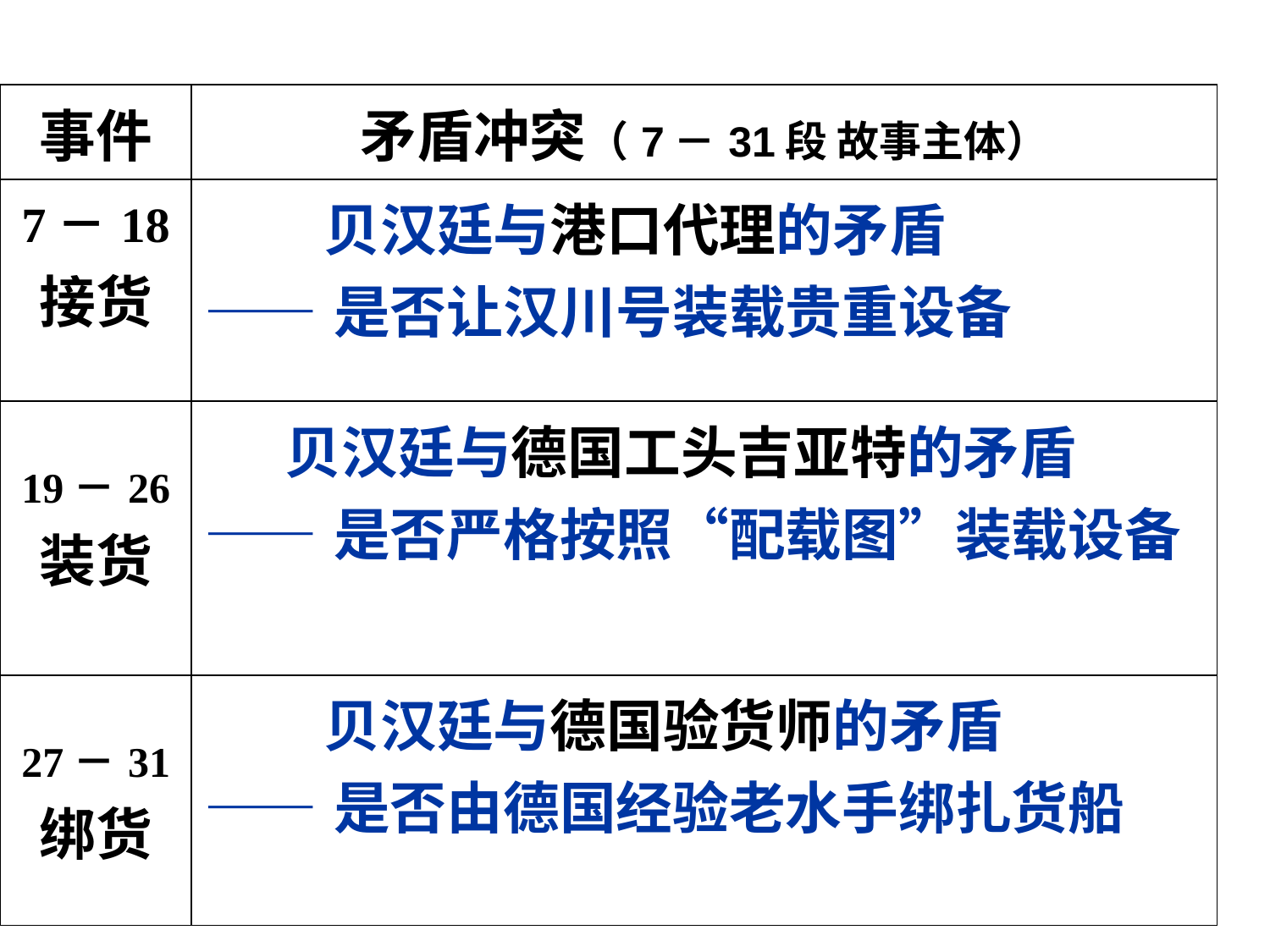

| 事件 | 矛盾冲突（7－31段 故事主体） |
| --- | --- |
| 7－18 接货 | 贝汉廷与港口代理的矛盾 ——是否让汉川号装载贵重设备 |
| 19－26 装货 | 贝汉廷与德国工头吉亚特的矛盾 ——是否严格按照“配载图”装载设备 |
| 27－31 绑货 | 贝汉廷与德国验货师的矛盾 ——是否由德国经验老水手绑扎货船 |